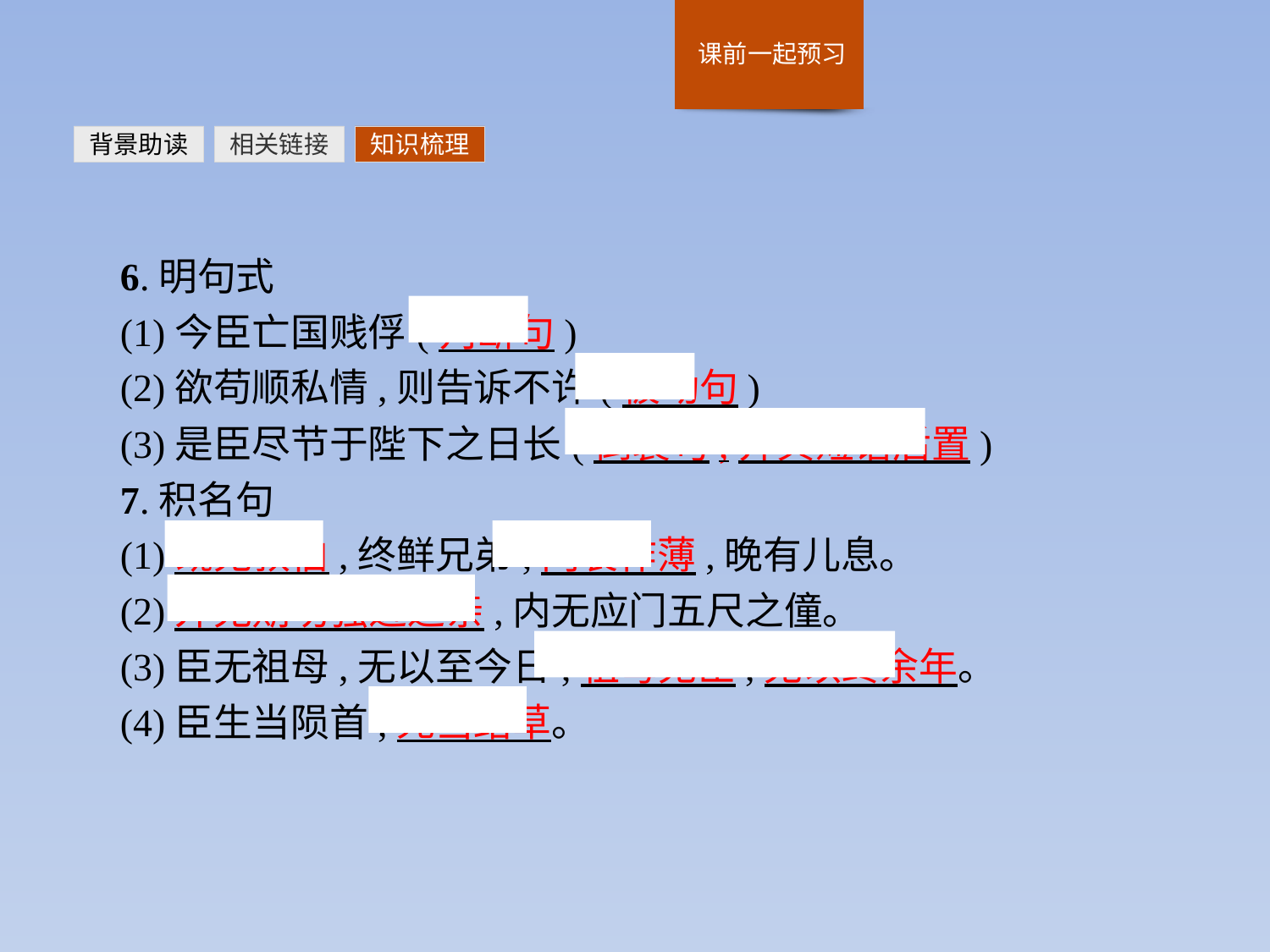

背景助读
相关链接
知识梳理
6.明句式
(1)今臣亡国贱俘(判断句)
(2)欲苟顺私情,则告诉不许(被动句)
(3)是臣尽节于陛下之日长(倒装句,介宾短语后置)
7.积名句
(1)既无叔伯,终鲜兄弟,门衰祚薄,晚有儿息。
(2)外无期功强近之亲,内无应门五尺之僮。
(3)臣无祖母,无以至今日;祖母无臣,无以终余年。
(4)臣生当陨首,死当结草。